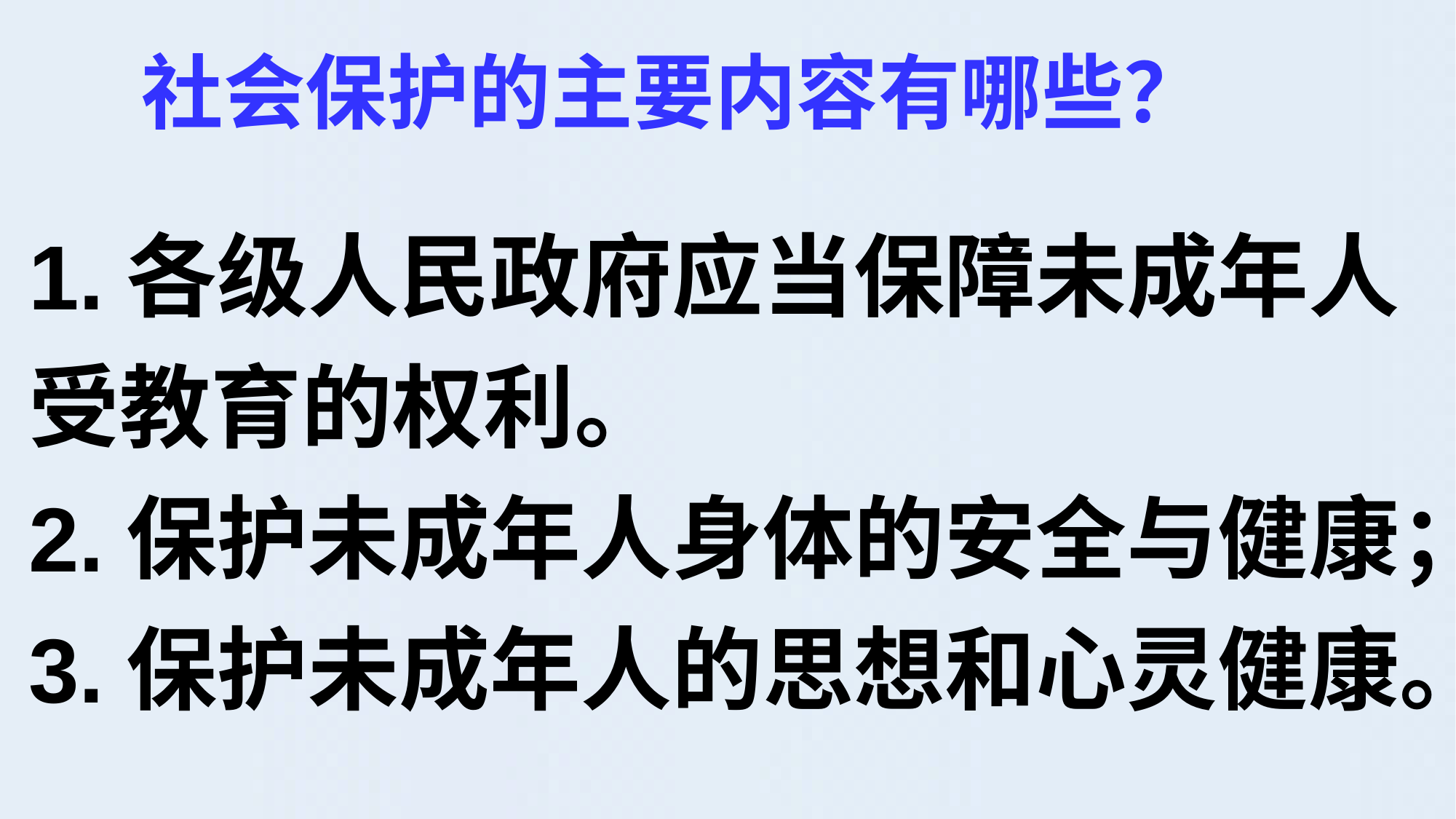

社会保护的主要内容有哪些？
1.各级人民政府应当保障未成年人受教育的权利。
2.保护未成年人身体的安全与健康；
3.保护未成年人的思想和心灵健康。